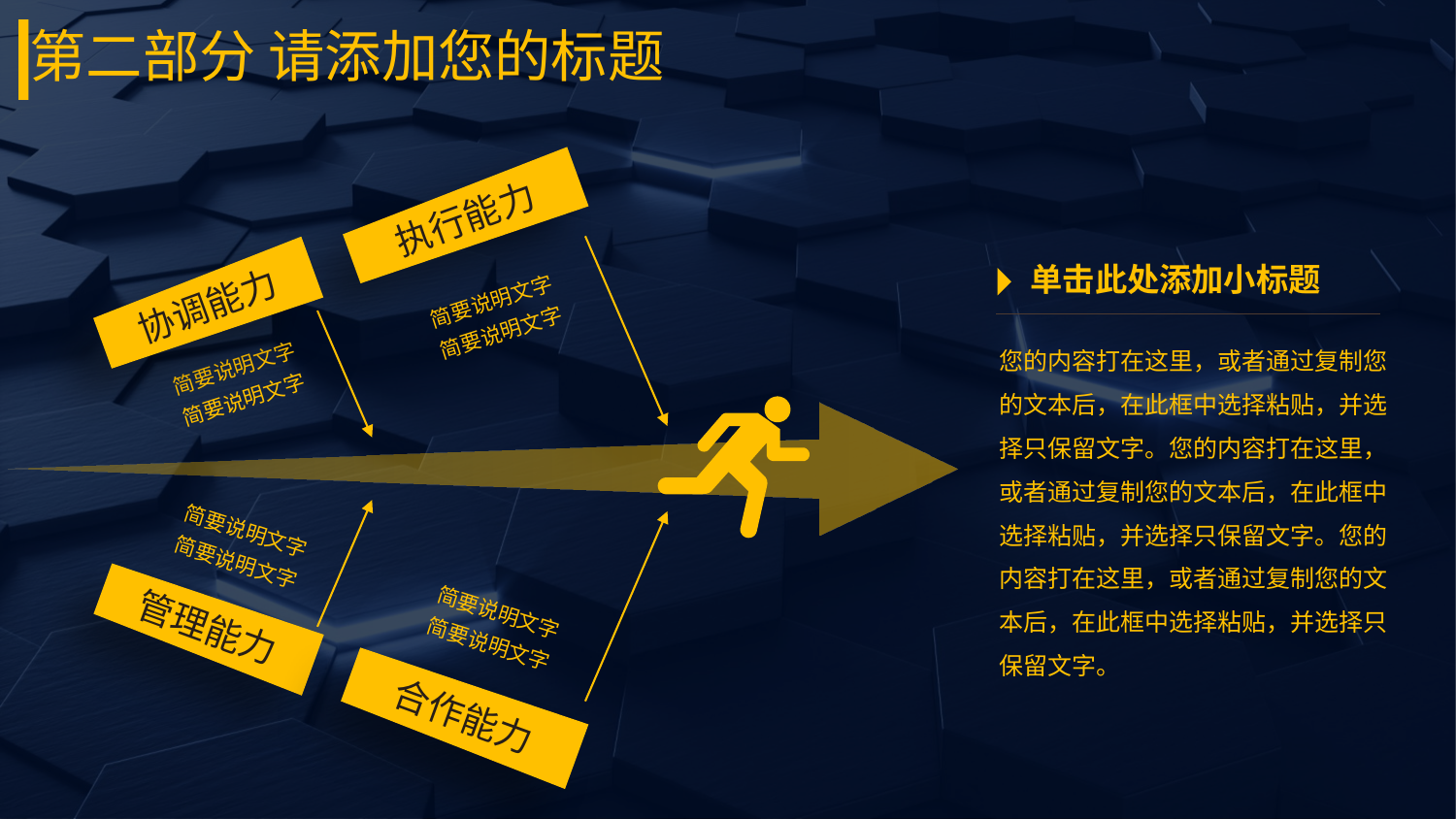

# 第二部分 请添加您的标题
执行能力
单击此处添加小标题

简要说明文字
简要说明文字
协调能力
您的内容打在这里，或者通过复制您的文本后，在此框中选择粘贴，并选择只保留文字。您的内容打在这里，或者通过复制您的文本后，在此框中选择粘贴，并选择只保留文字。您的内容打在这里，或者通过复制您的文本后，在此框中选择粘贴，并选择只保留文字。
简要说明文字
简要说明文字

简要说明文字
简要说明文字
简要说明文字
简要说明文字
管理能力
合作能力